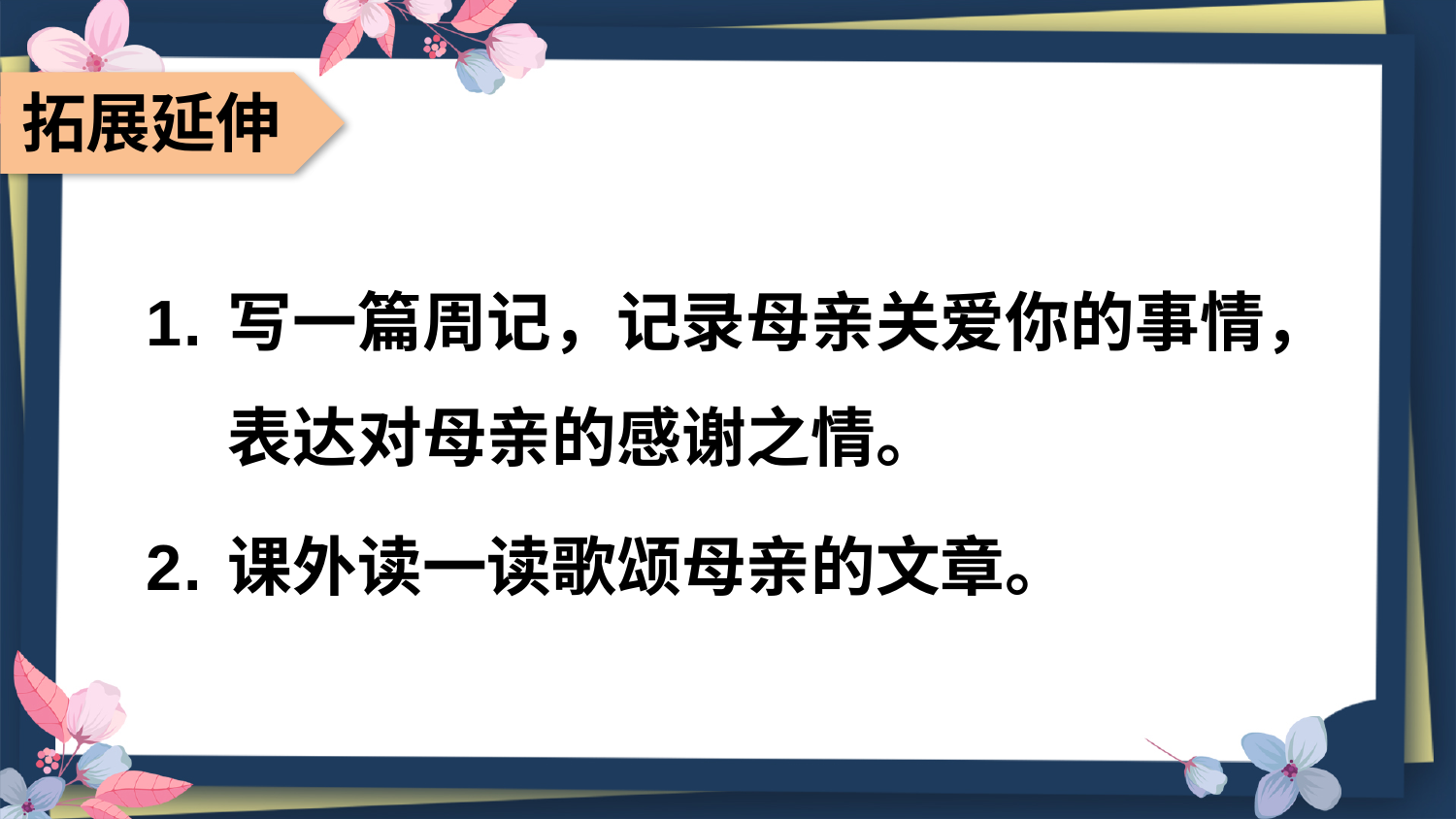

拓展延伸
写一篇周记，记录母亲关爱你的事情，表达对母亲的感谢之情。
课外读一读歌颂母亲的文章。